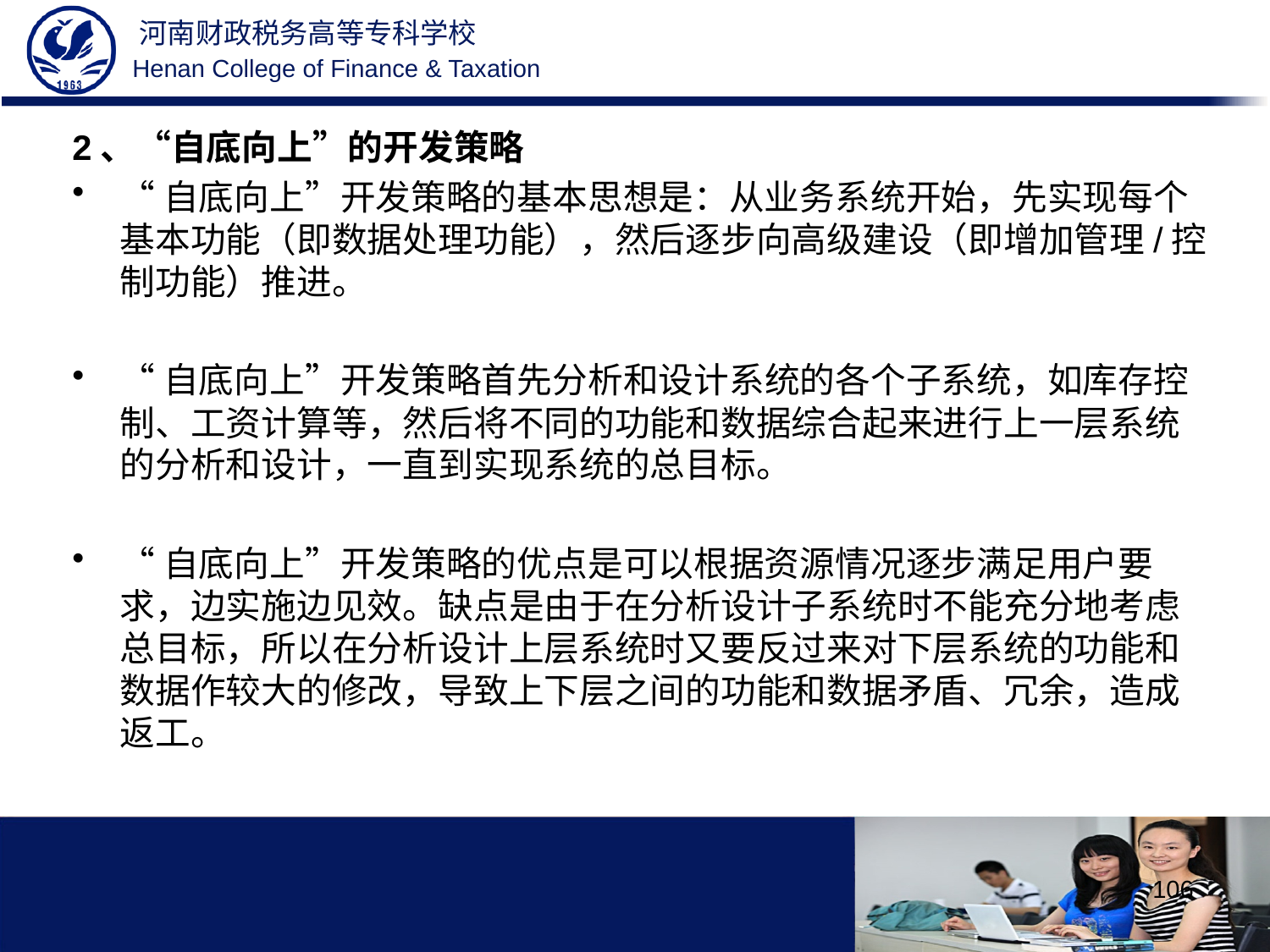

2、“自底向上”的开发策略
“自底向上”开发策略的基本思想是：从业务系统开始，先实现每个基本功能（即数据处理功能），然后逐步向高级建设（即增加管理/控制功能）推进。

“自底向上”开发策略首先分析和设计系统的各个子系统，如库存控制、工资计算等，然后将不同的功能和数据综合起来进行上一层系统的分析和设计，一直到实现系统的总目标。

“自底向上”开发策略的优点是可以根据资源情况逐步满足用户要求，边实施边见效。缺点是由于在分析设计子系统时不能充分地考虑总目标，所以在分析设计上层系统时又要反过来对下层系统的功能和数据作较大的修改，导致上下层之间的功能和数据矛盾、冗余，造成返工。

106